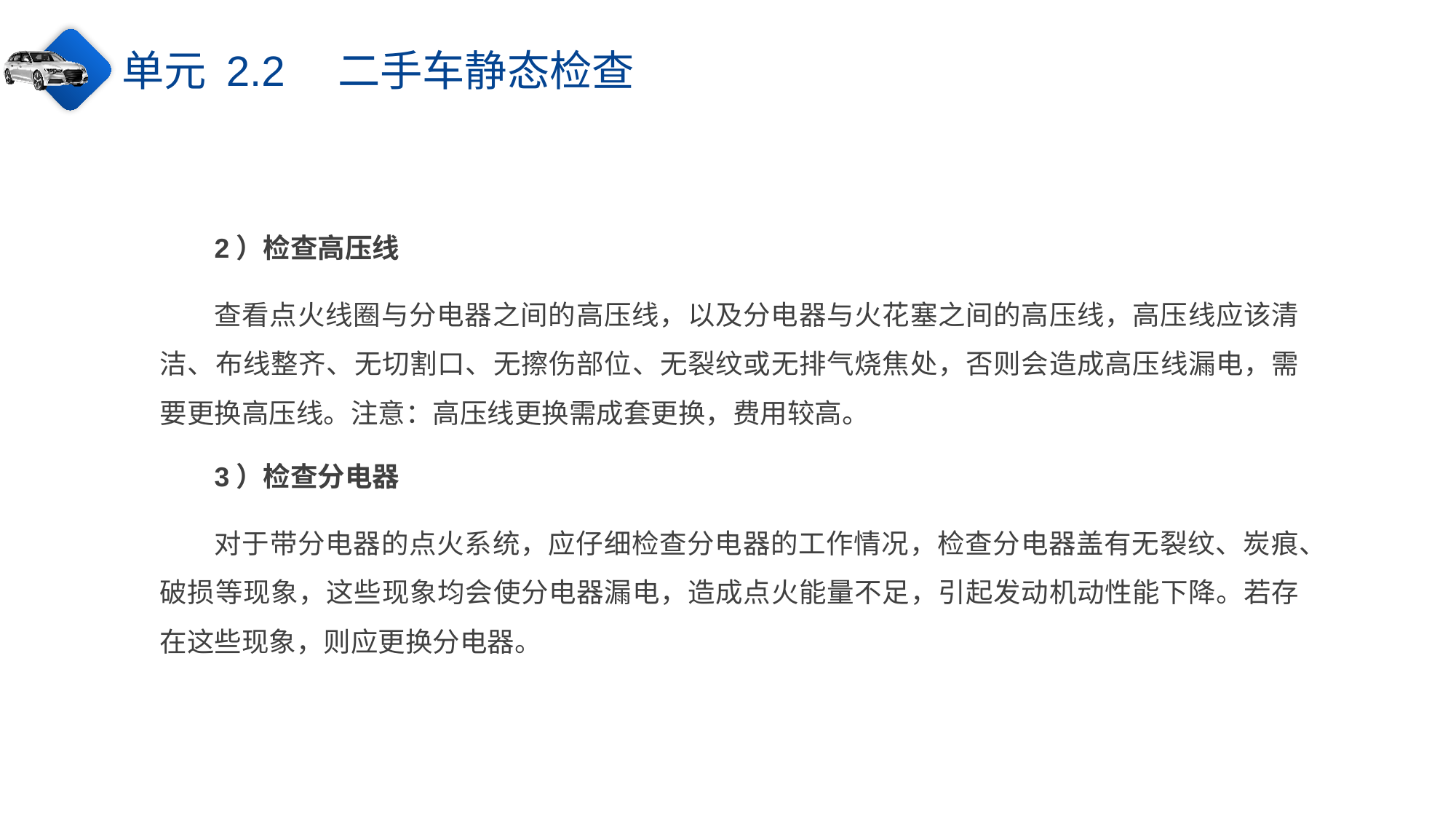

单元 2.2　二手车静态检查
2）检查高压线
查看点火线圈与分电器之间的高压线，以及分电器与火花塞之间的高压线，高压线应该清洁、布线整齐、无切割口、无擦伤部位、无裂纹或无排气烧焦处，否则会造成高压线漏电，需要更换高压线。注意：高压线更换需成套更换，费用较高。
3）检查分电器
对于带分电器的点火系统，应仔细检查分电器的工作情况，检查分电器盖有无裂纹、炭痕、破损等现象，这些现象均会使分电器漏电，造成点火能量不足，引起发动机动性能下降。若存在这些现象，则应更换分电器。